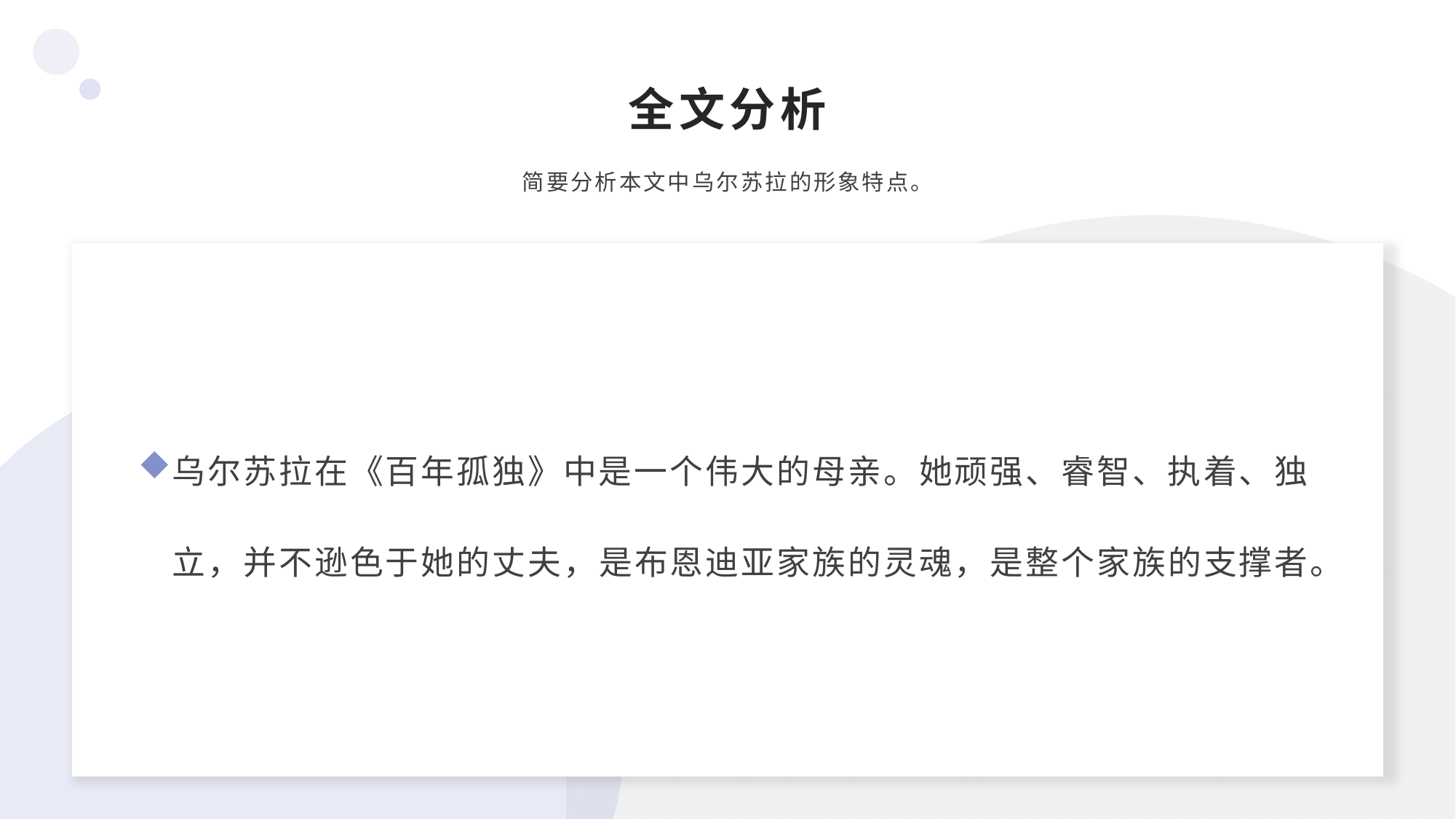

全文分析

简要分析本文中乌尔苏拉的形象特点。

乌尔苏拉在《百年孤独》中是一个伟大的母亲。她顽强、睿智、执着、独立，并不逊色于她的丈夫，是布恩迪亚家族的灵魂，是整个家族的支撑者。